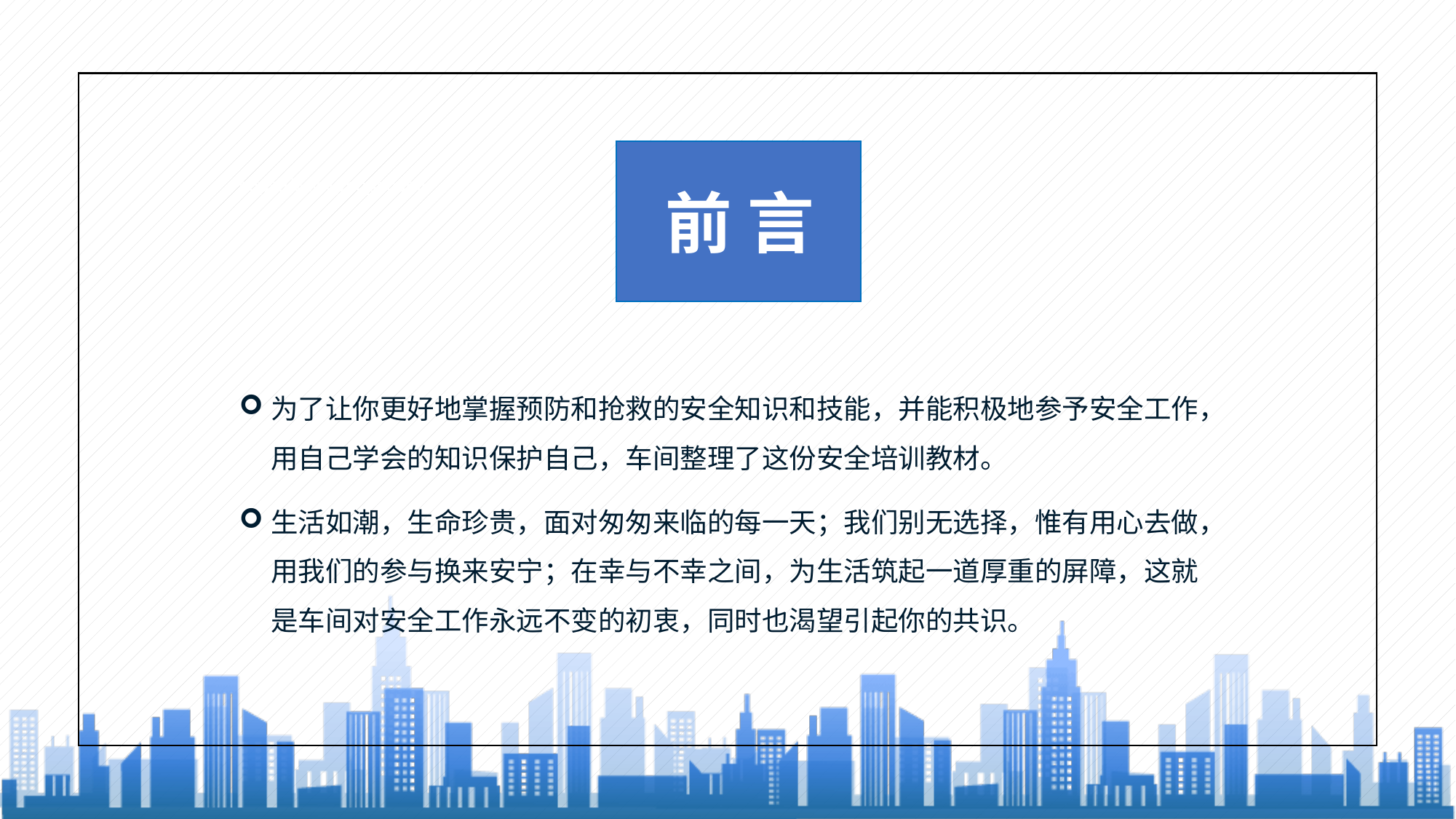

https://www.ypppt.com/
前 言
为了让你更好地掌握预防和抢救的安全知识和技能，并能积极地参予安全工作，用自己学会的知识保护自己，车间整理了这份安全培训教材。
生活如潮，生命珍贵，面对匆匆来临的每一天；我们别无选择，惟有用心去做，用我们的参与换来安宁；在幸与不幸之间，为生活筑起一道厚重的屏障，这就是车间对安全工作永远不变的初衷，同时也渴望引起你的共识。